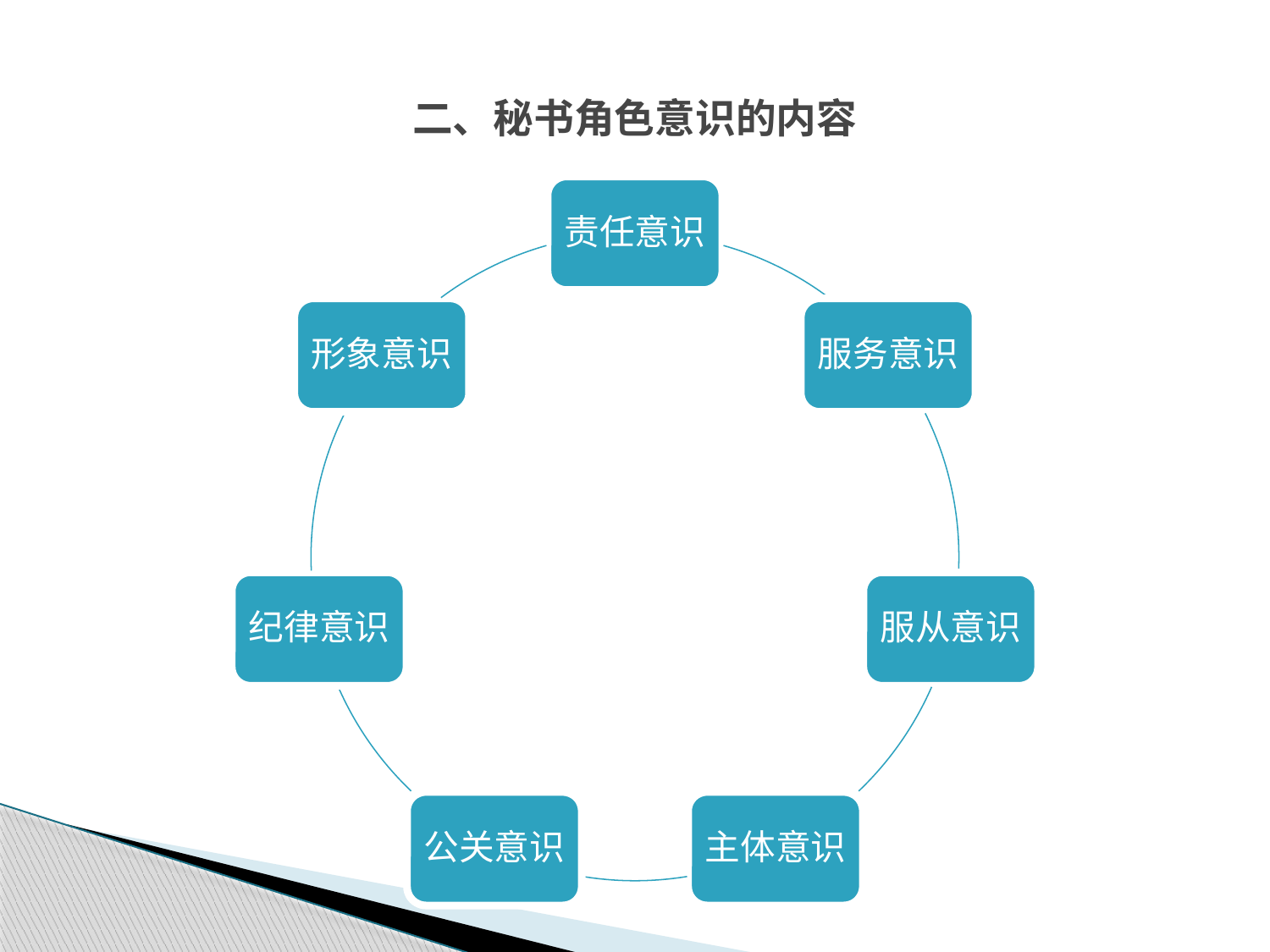

# 二、秘书角色意识的内容
责任意识
服务意识
服从意识
主体意识
公关意识
纪律意识
形象意识